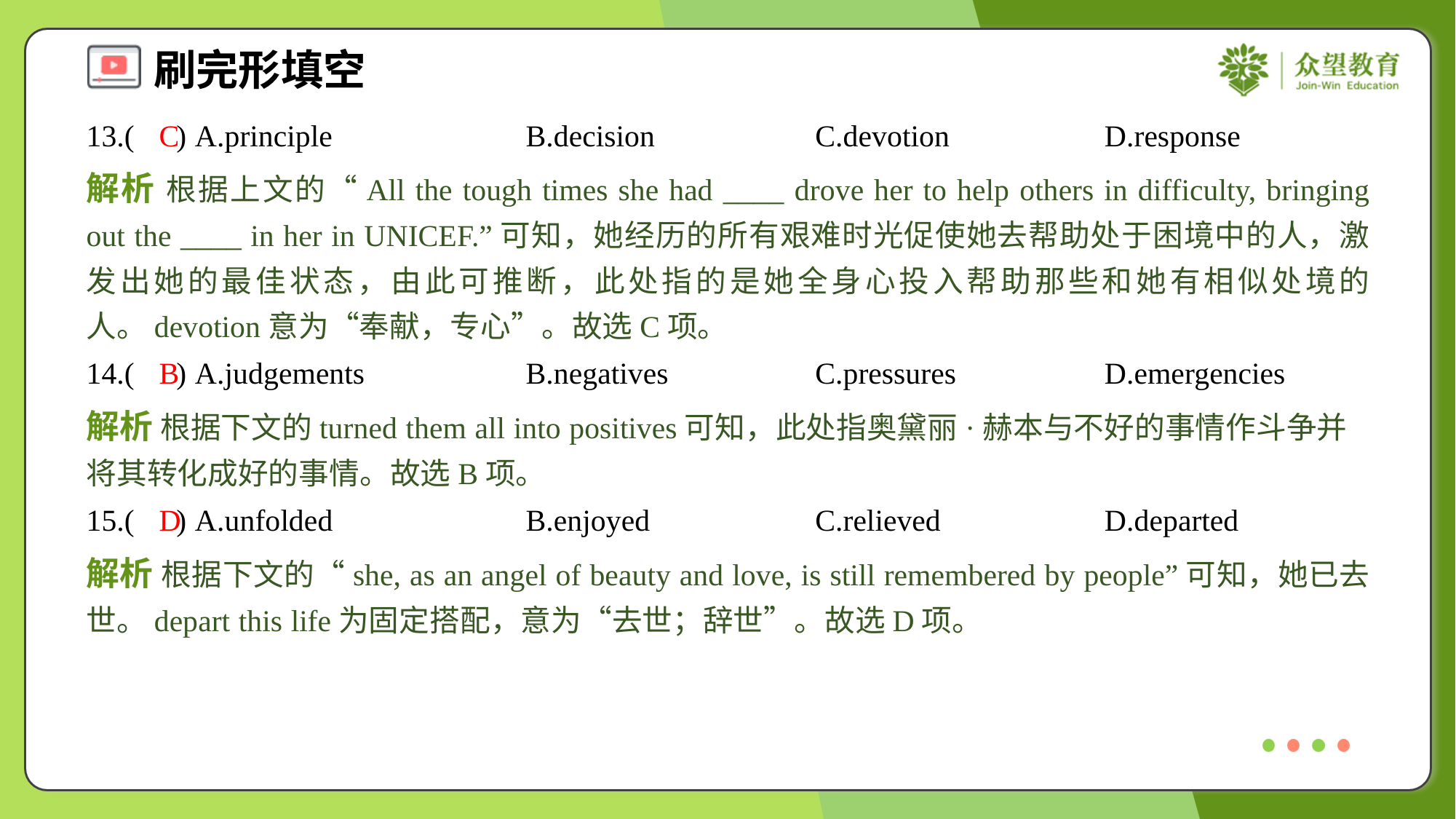

13.(     ) A.principle	B.decision	C.devotion	D.response
C
解析 根据上文的“All the tough times she had ____ drove her to help others in difficulty, bringing out the ____ in her in UNICEF.”可知，她经历的所有艰难时光促使她去帮助处于困境中的人，激发出她的最佳状态，由此可推断，此处指的是她全身心投入帮助那些和她有相似处境的人。devotion意为“奉献，专心”。故选C项。
14.(     ) A.judgements	B.negatives	C.pressures	D.emergencies
B
解析 根据下文的turned them all into positives可知，此处指奥黛丽·赫本与不好的事情作斗争并将其转化成好的事情。故选B项。
15.(     ) A.unfolded	B.enjoyed	C.relieved	D.departed
D
解析 根据下文的“she, as an angel of beauty and love, is still remembered by people”可知，她已去世。depart this life为固定搭配，意为“去世；辞世”。故选D项。